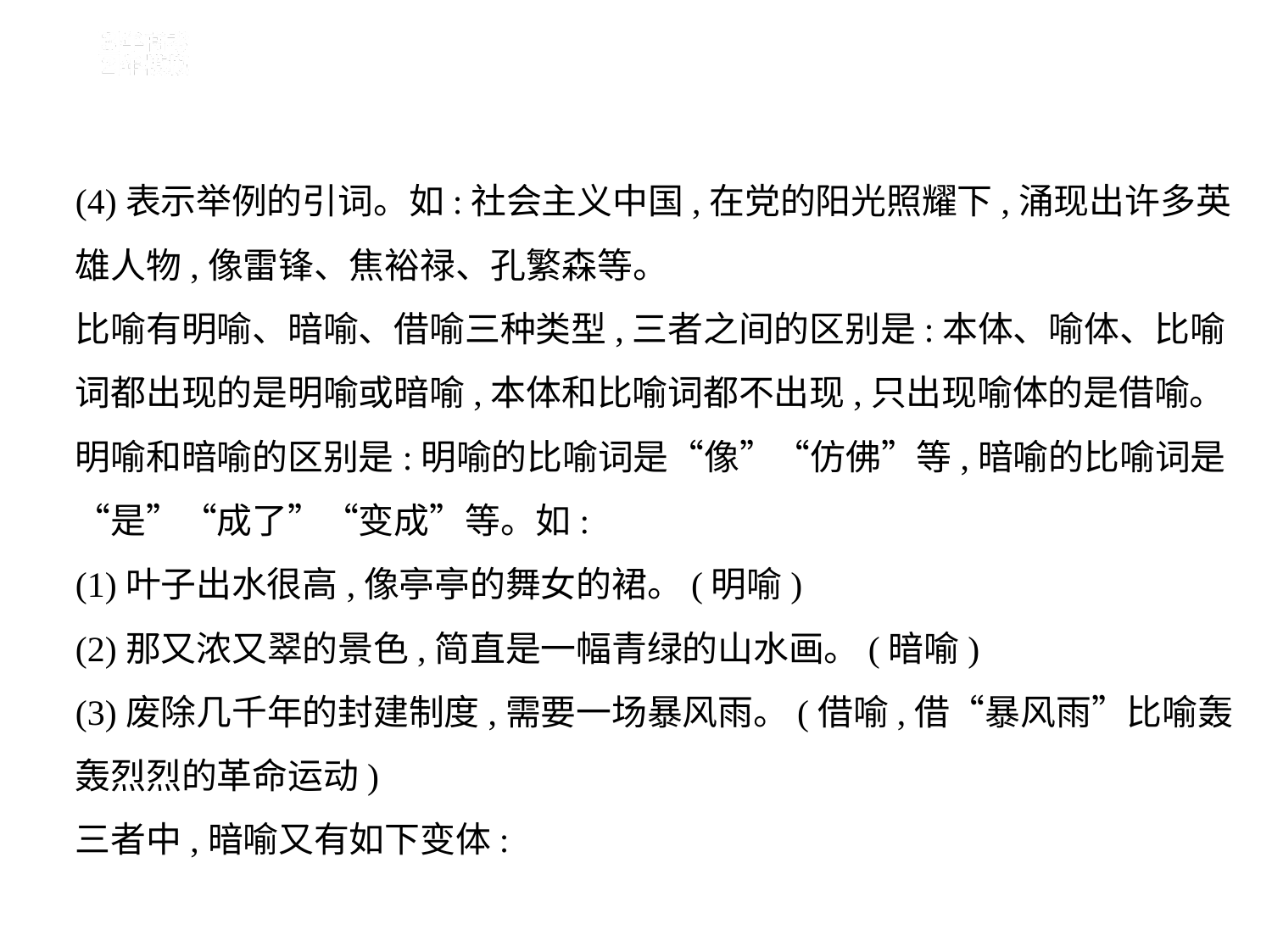

(4)表示举例的引词。如:社会主义中国,在党的阳光照耀下,涌现出许多英
雄人物,像雷锋、焦裕禄、孔繁森等。
比喻有明喻、暗喻、借喻三种类型,三者之间的区别是:本体、喻体、比喻
词都出现的是明喻或暗喻,本体和比喻词都不出现,只出现喻体的是借喻。
明喻和暗喻的区别是:明喻的比喻词是“像”“仿佛”等,暗喻的比喻词是
“是”“成了”“变成”等。如:
(1)叶子出水很高,像亭亭的舞女的裙。(明喻)
(2)那又浓又翠的景色,简直是一幅青绿的山水画。(暗喻)
(3)废除几千年的封建制度,需要一场暴风雨。(借喻,借“暴风雨”比喻轰
轰烈烈的革命运动)
三者中,暗喻又有如下变体: